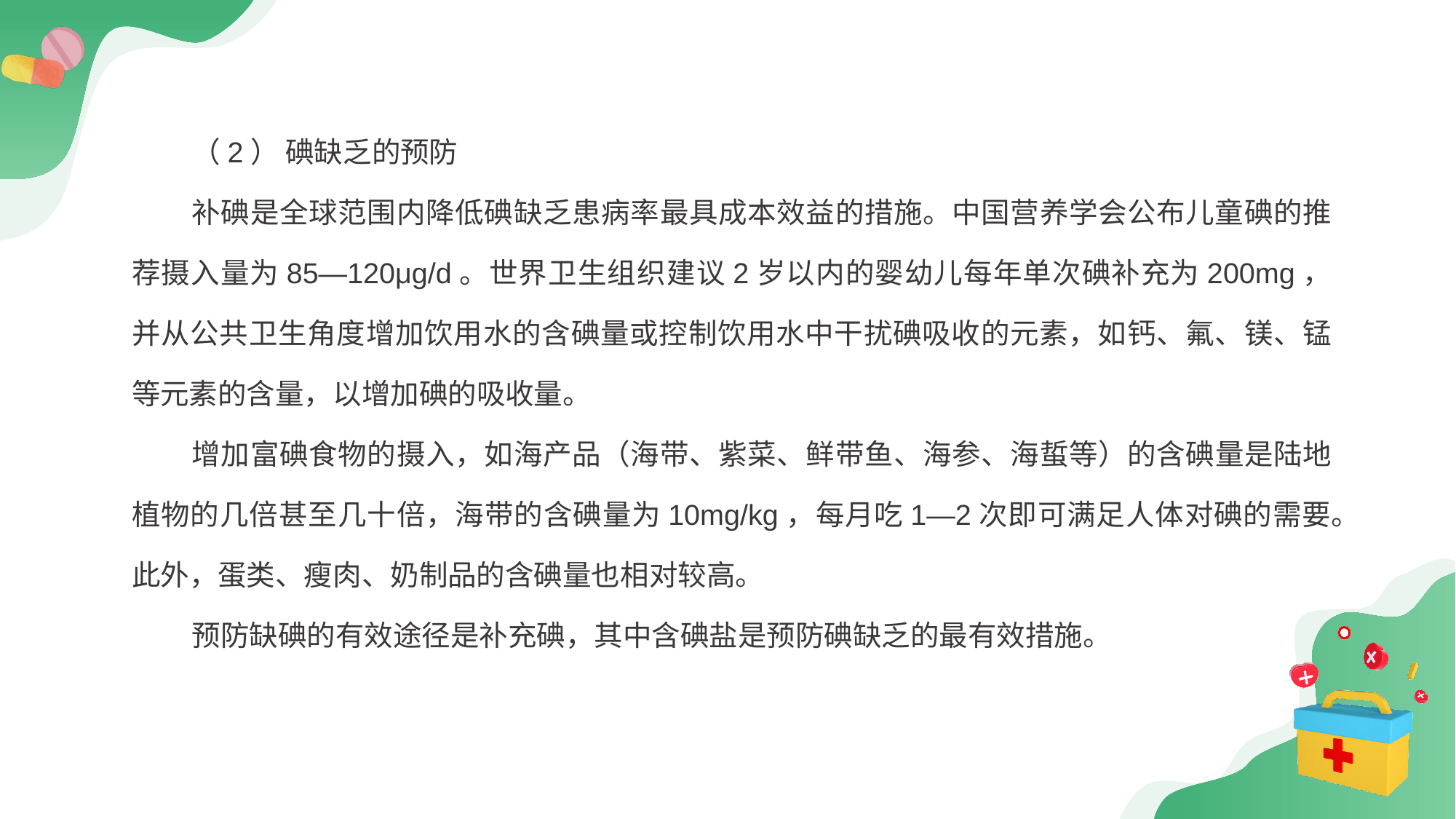

（2） 碘缺乏的预防
补碘是全球范围内降低碘缺乏患病率最具成本效益的措施。中国营养学会公布儿童碘的推荐摄入量为85—120μg/d。世界卫生组织建议2岁以内的婴幼儿每年单次碘补充为200mg，并从公共卫生角度增加饮用水的含碘量或控制饮用水中干扰碘吸收的元素，如钙、氟、镁、锰等元素的含量，以增加碘的吸收量。
增加富碘食物的摄入，如海产品（海带、紫菜、鲜带鱼、海参、海蜇等）的含碘量是陆地植物的几倍甚至几十倍，海带的含碘量为10mg/kg，每月吃1—2次即可满足人体对碘的需要。此外，蛋类、瘦肉、奶制品的含碘量也相对较高。
预防缺碘的有效途径是补充碘，其中含碘盐是预防碘缺乏的最有效措施。